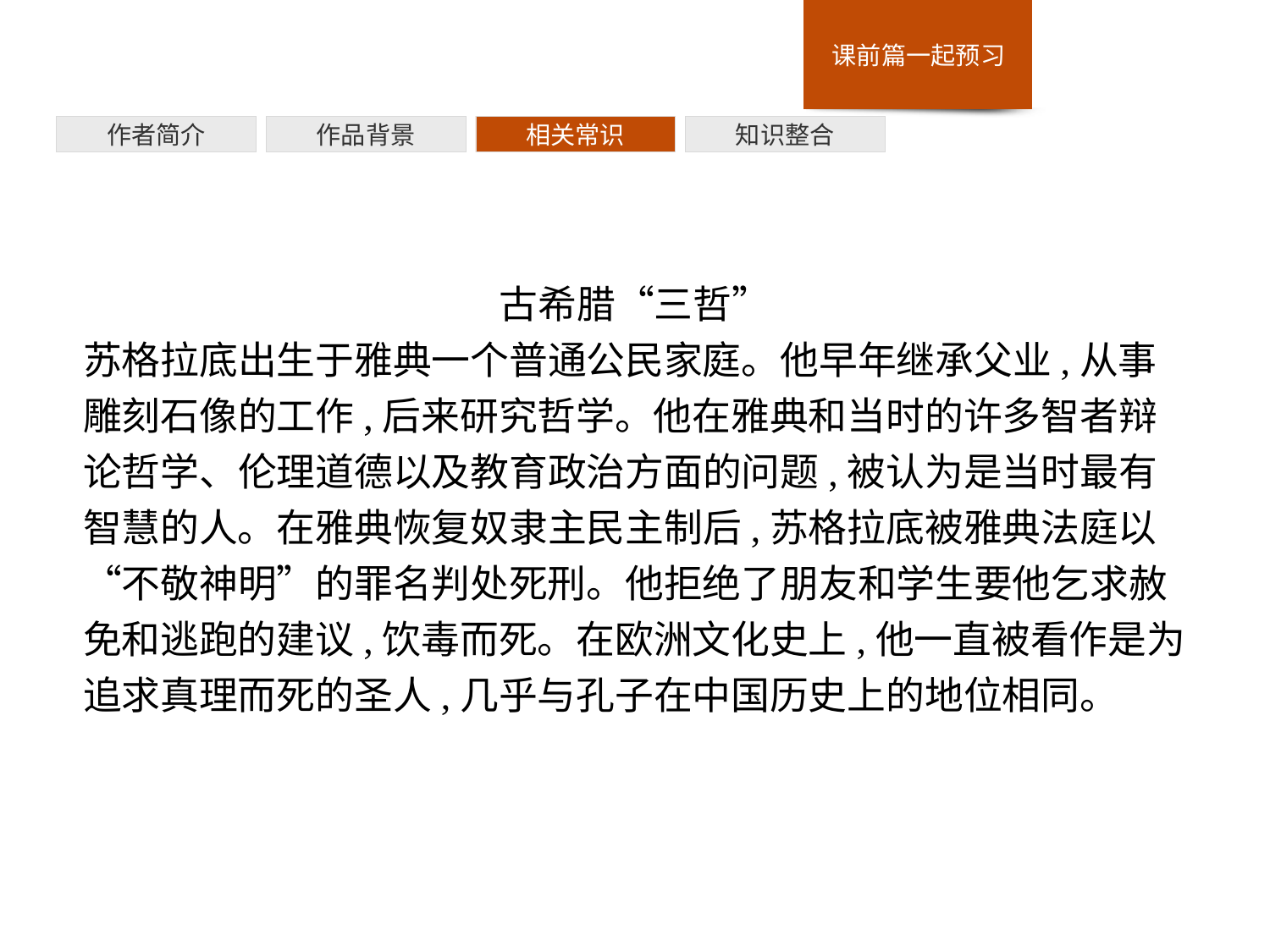

作者简介
作品背景
相关常识
知识整合
古希腊“三哲”
苏格拉底出生于雅典一个普通公民家庭。他早年继承父业,从事雕刻石像的工作,后来研究哲学。他在雅典和当时的许多智者辩论哲学、伦理道德以及教育政治方面的问题,被认为是当时最有智慧的人。在雅典恢复奴隶主民主制后,苏格拉底被雅典法庭以“不敬神明”的罪名判处死刑。他拒绝了朋友和学生要他乞求赦免和逃跑的建议,饮毒而死。在欧洲文化史上,他一直被看作是为追求真理而死的圣人,几乎与孔子在中国历史上的地位相同。